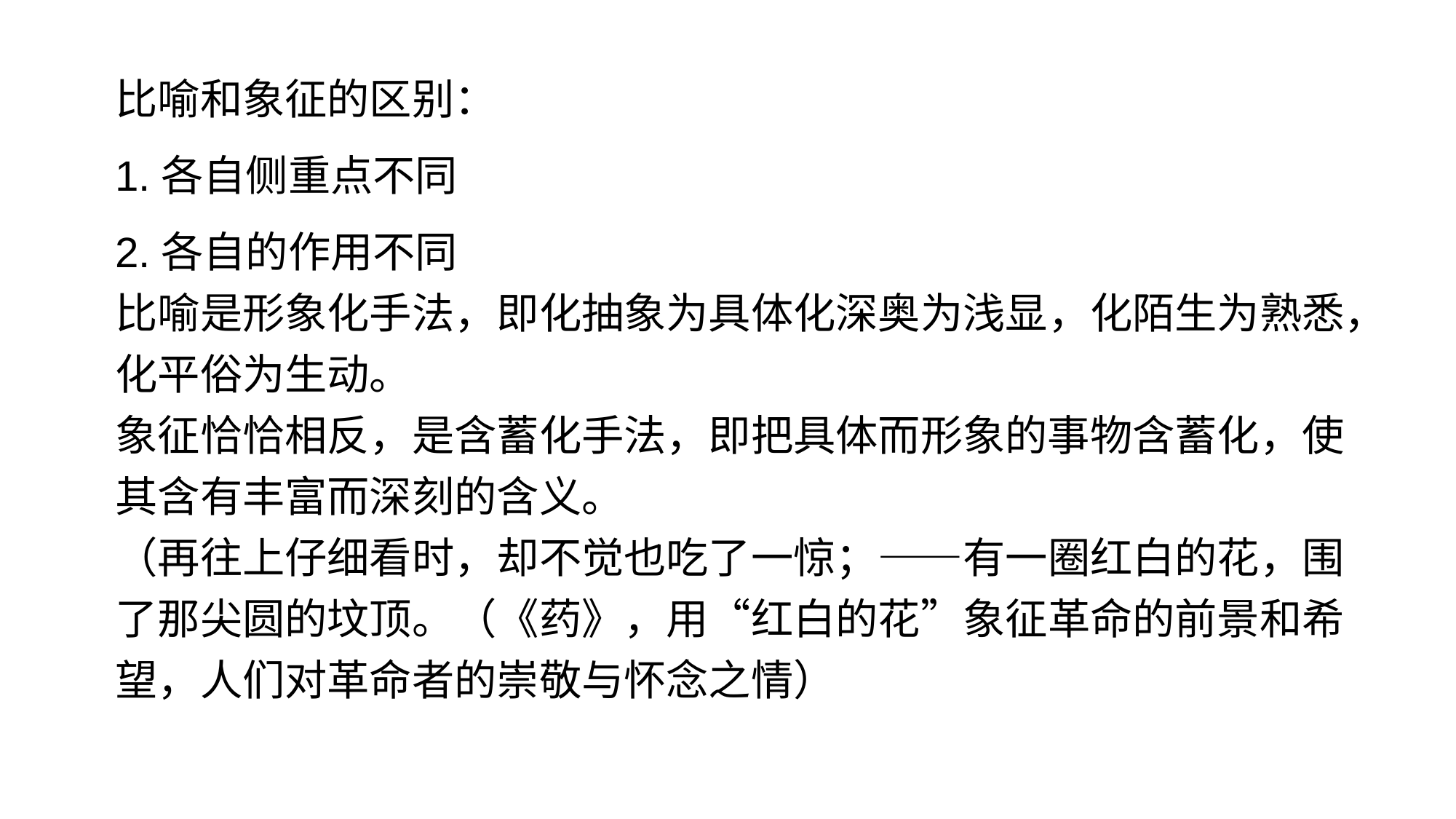

比喻和象征的区别：
1.各自侧重点不同
2.各自的作用不同
比喻是形象化手法，即化抽象为具体化深奥为浅显，化陌生为熟悉，化平俗为生动。
象征恰恰相反，是含蓄化手法，即把具体而形象的事物含蓄化，使其含有丰富而深刻的含义。
（再往上仔细看时，却不觉也吃了一惊；——有一圈红白的花，围了那尖圆的坟顶。（《药》，用“红白的花”象征革命的前景和希望，人们对革命者的崇敬与怀念之情）